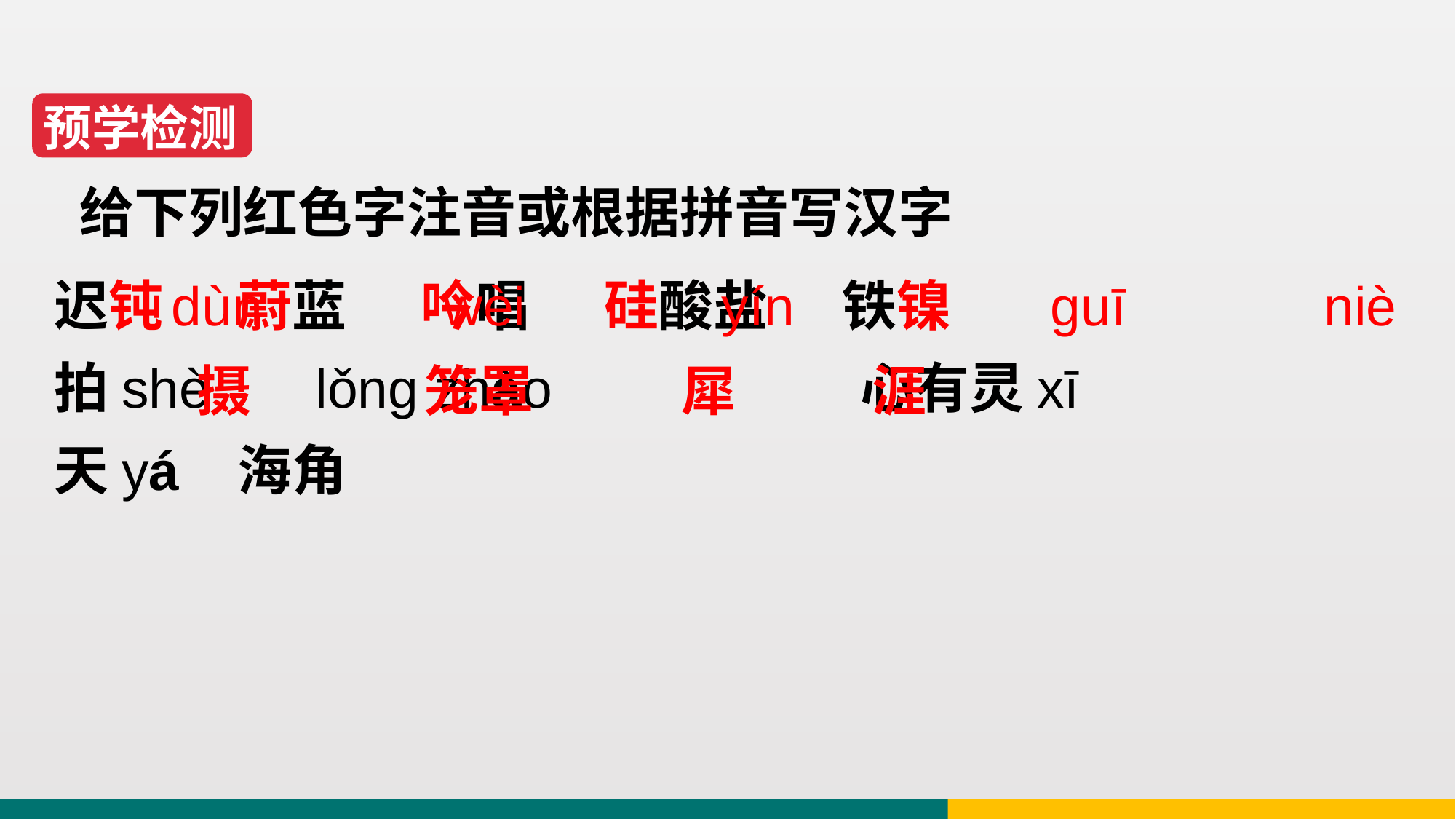

预学检测
给下列红色字注音或根据拼音写汉字
迟钝      蔚蓝      吟唱      硅酸盐      铁镍
拍shè       lǒng zhào         心有灵xī
天yá   海角
dùn            wèi             yín                 guī             niè
 摄              笼罩            犀           涯